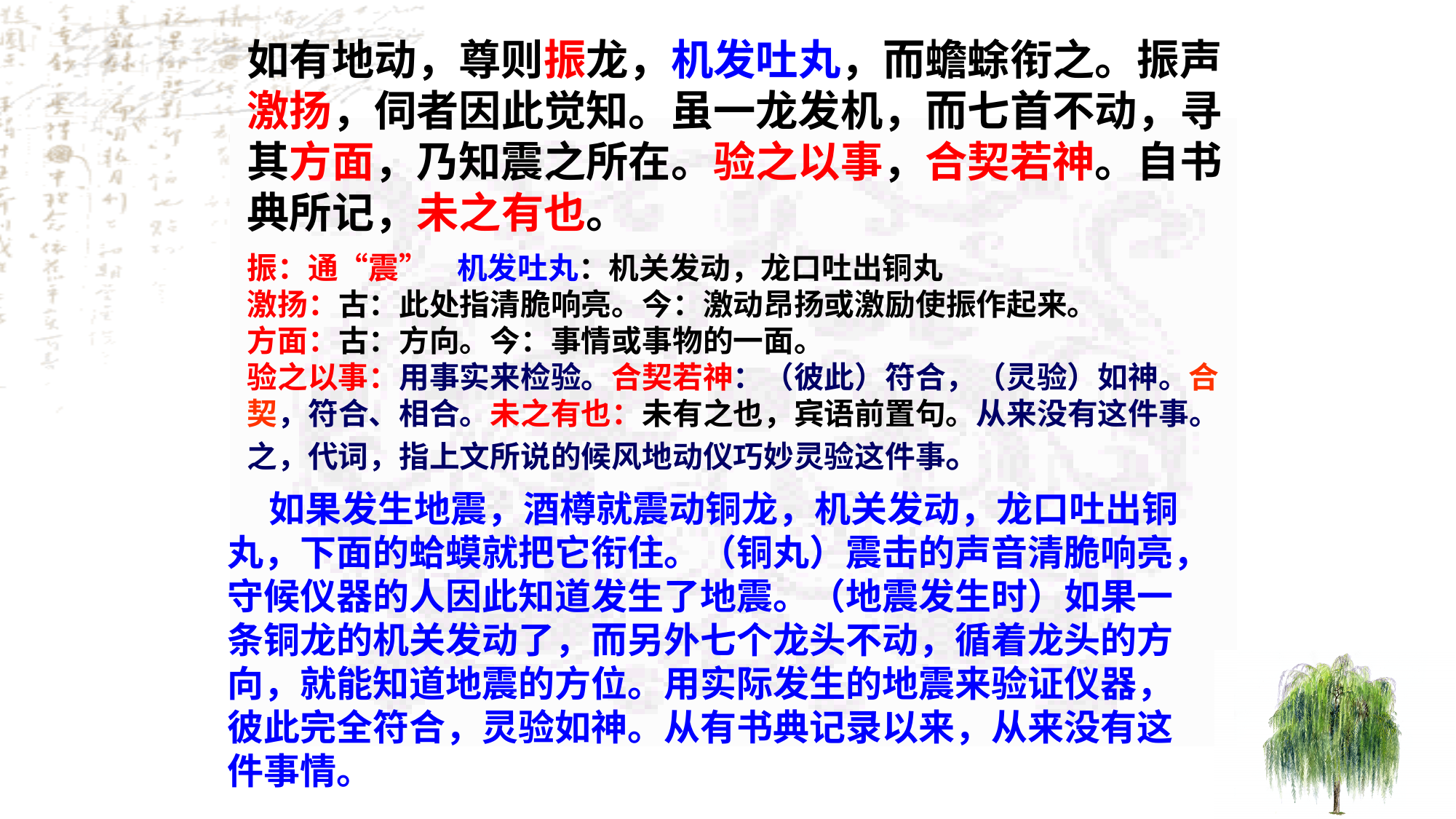

如有地动，尊则振龙，机发吐丸，而蟾蜍衔之。振声激扬，伺者因此觉知。虽一龙发机，而七首不动，寻其方面，乃知震之所在。验之以事，合契若神。自书典所记，未之有也。
振：通“震”    机发吐丸：机关发动，龙口吐出铜丸
激扬：古：此处指清脆响亮。今：激动昂扬或激励使振作起来。
方面：古：方向。今：事情或事物的一面。
验之以事：用事实来检验。合契若神：（彼此）符合，（灵验）如神。合契，符合、相合。未之有也：未有之也，宾语前置句。从来没有这件事。之，代词，指上文所说的候风地动仪巧妙灵验这件事。
    如果发生地震，酒樽就震动铜龙，机关发动，龙口吐出铜丸，下面的蛤蟆就把它衔住。（铜丸）震击的声音清脆响亮，守候仪器的人因此知道发生了地震。（地震发生时）如果一条铜龙的机关发动了，而另外七个龙头不动，循着龙头的方向，就能知道地震的方位。用实际发生的地震来验证仪器，彼此完全符合，灵验如神。从有书典记录以来，从来没有这件事情。